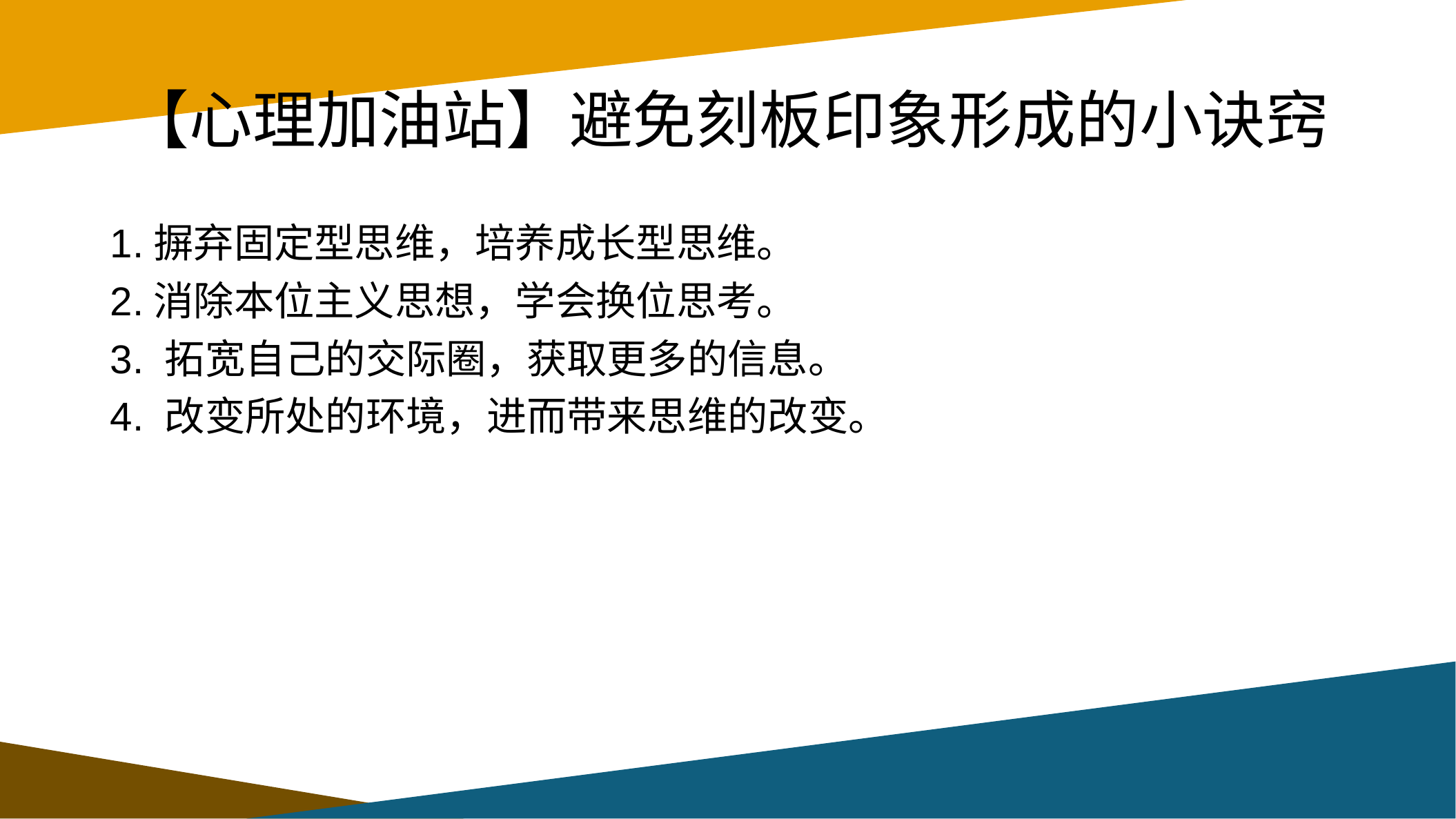

# 【心理加油站】避免刻板印象形成的小诀窍
1.摒弃固定型思维，培养成长型思维。
2.消除本位主义思想，学会换位思考。
3. 拓宽自己的交际圈，获取更多的信息。
4. 改变所处的环境，进而带来思维的改变。